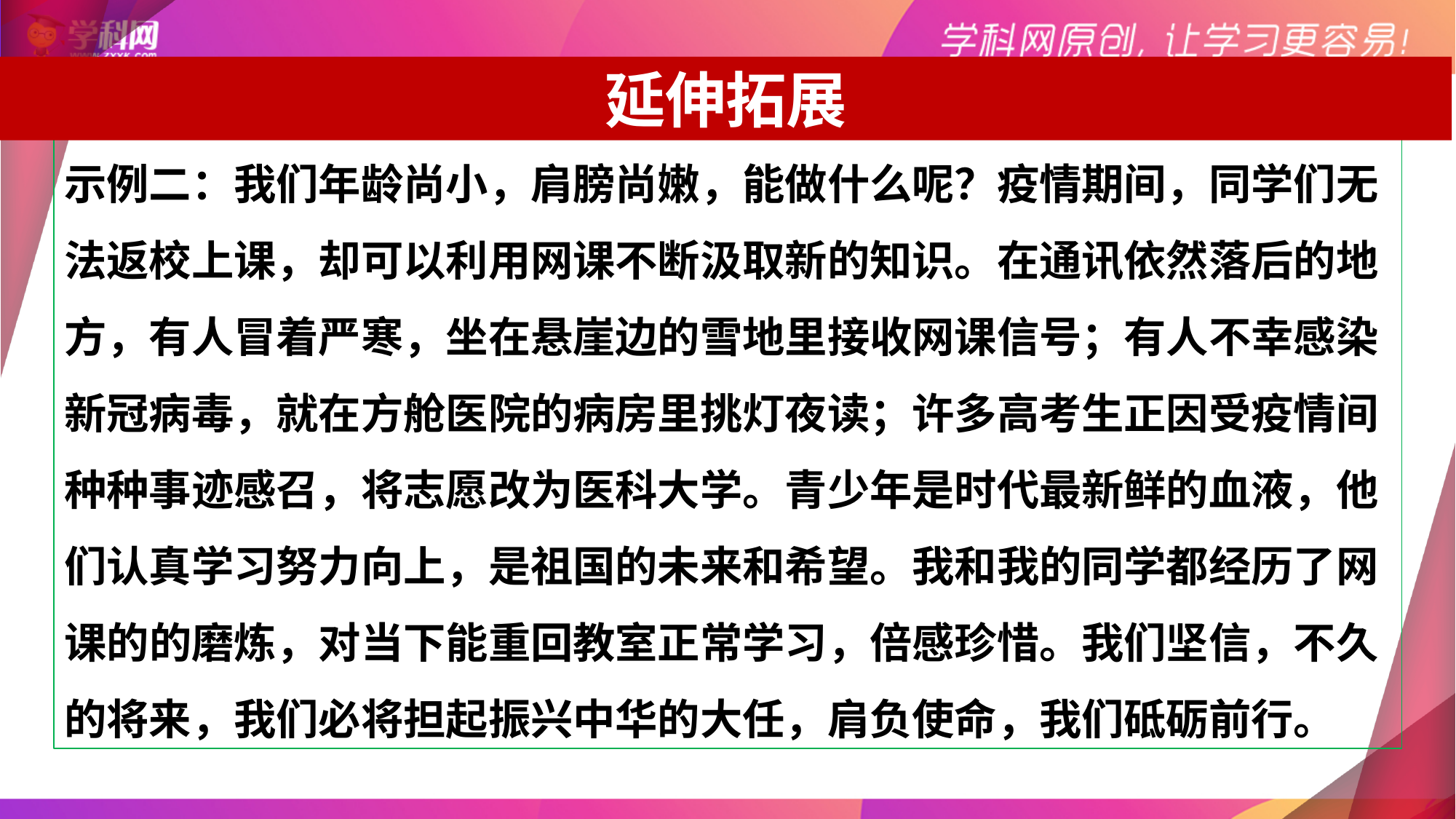

延伸拓展
示例二：我们年龄尚小，肩膀尚嫩，能做什么呢？疫情期间，同学们无法返校上课，却可以利用网课不断汲取新的知识。在通讯依然落后的地方，有人冒着严寒，坐在悬崖边的雪地里接收网课信号；有人不幸感染新冠病毒，就在方舱医院的病房里挑灯夜读；许多高考生正因受疫情间种种事迹感召，将志愿改为医科大学。青少年是时代最新鲜的血液，他们认真学习努力向上，是祖国的未来和希望。我和我的同学都经历了网课的的磨炼，对当下能重回教室正常学习，倍感珍惜。我们坚信，不久的将来，我们必将担起振兴中华的大任，肩负使命，我们砥砺前行。
e7d195523061f1c0f55f9af68525816972d868573ada39bc763F3977967589A5F92C178830C92595A6CE4D0132F8C206B2B04C416AAA86B7FD80AB023F78DAEB544E2F013E11B2B95AD21703D1C90034A379EC9026EFAAF5D8D3F6EDD7215B015B463D656B0929A814A5414683A393A7CC9BB506C975E20AD17C211CA623623BC48209FD1E344B18C2900D8641C9B362